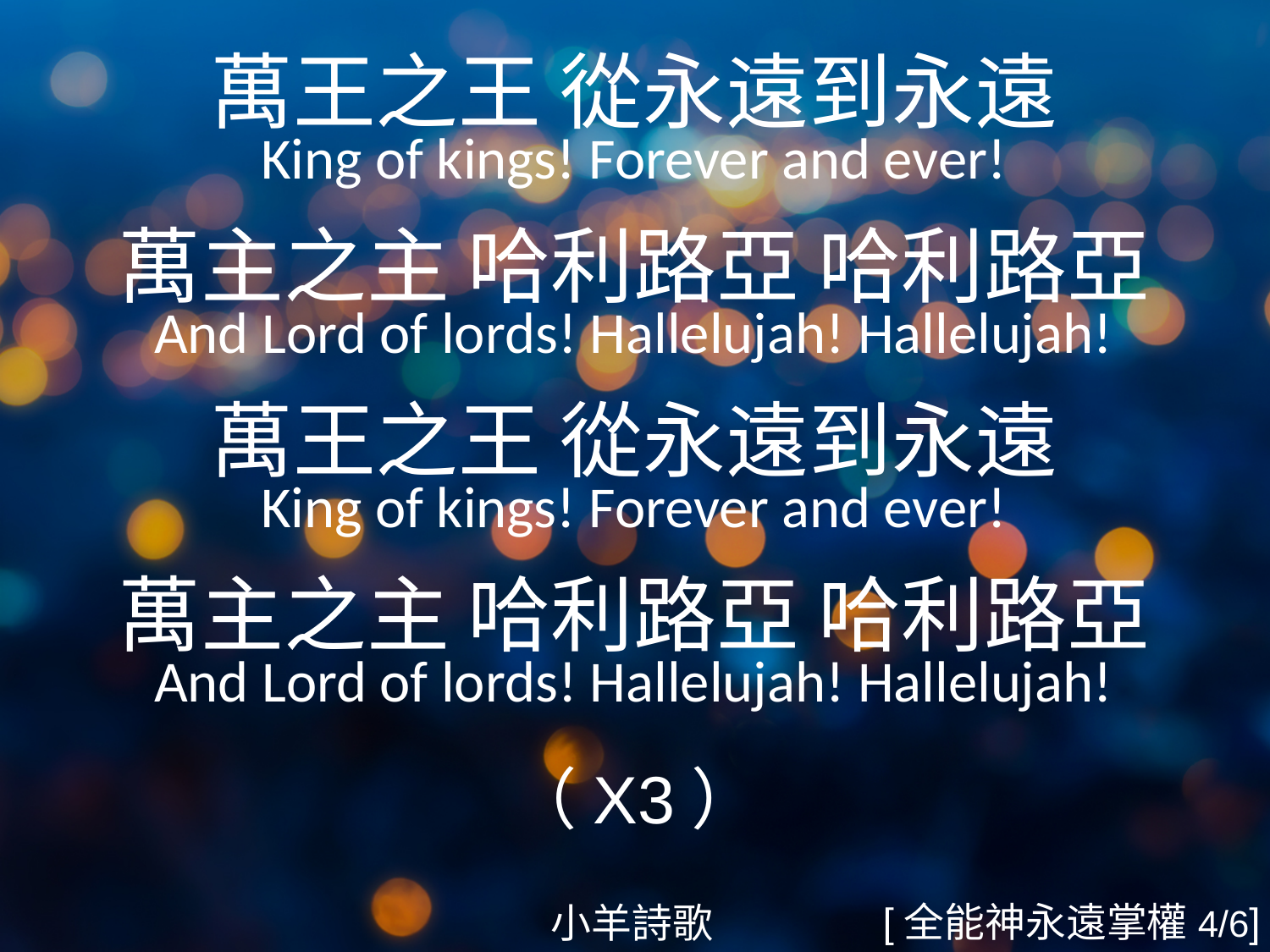

萬王之王 從永遠到永遠
King of kings! Forever and ever!

萬主之主 哈利路亞 哈利路亞
And Lord of lords! Hallelujah! Hallelujah!

萬王之王 從永遠到永遠
King of kings! Forever and ever!

萬主之主 哈利路亞 哈利路亞
And Lord of lords! Hallelujah! Hallelujah!

（X3）
#

[全能神永遠掌權4/6]
小羊詩歌